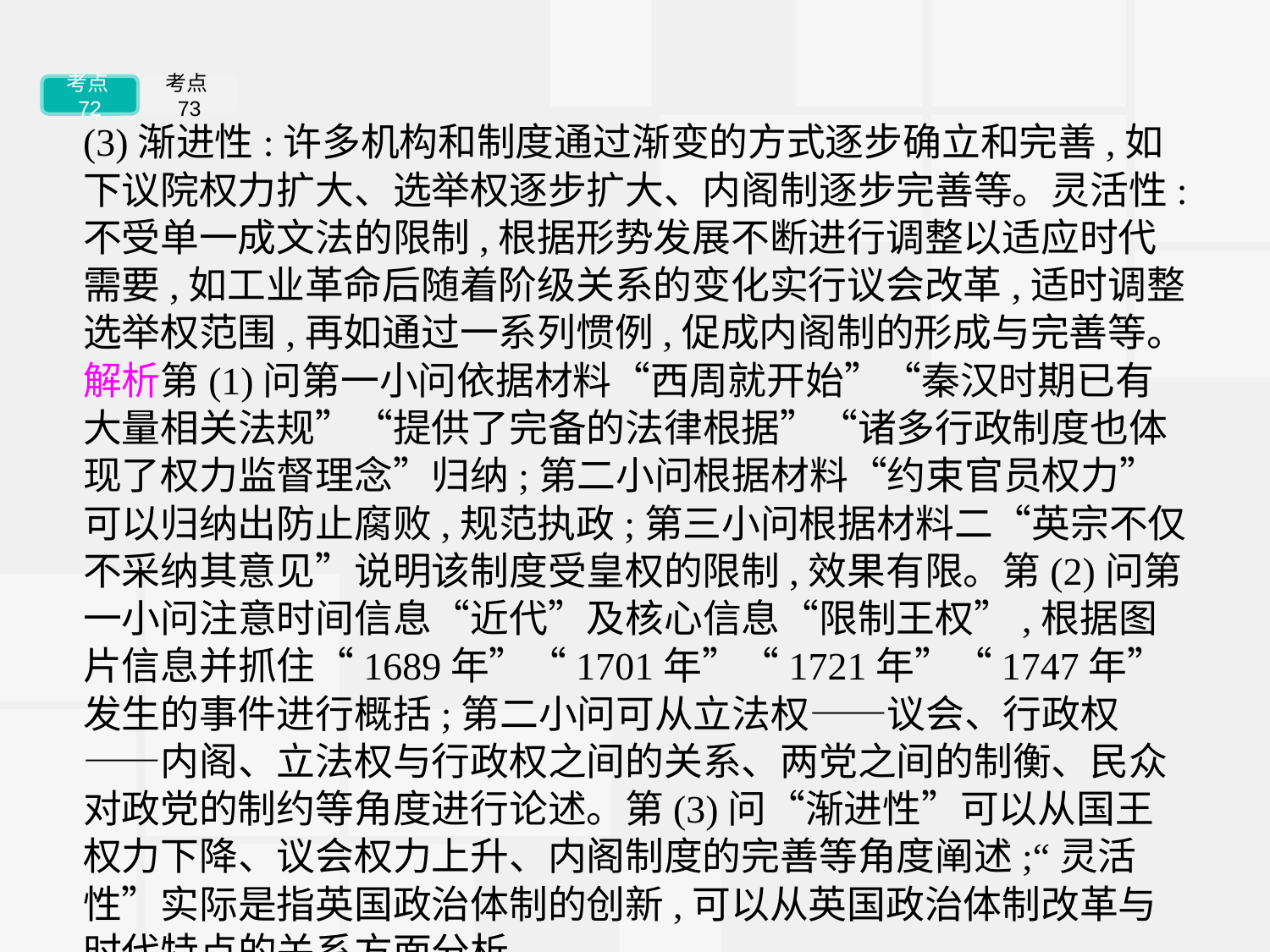

考点72
考点73
(3)渐进性:许多机构和制度通过渐变的方式逐步确立和完善,如下议院权力扩大、选举权逐步扩大、内阁制逐步完善等。灵活性:不受单一成文法的限制,根据形势发展不断进行调整以适应时代需要,如工业革命后随着阶级关系的变化实行议会改革,适时调整选举权范围,再如通过一系列惯例,促成内阁制的形成与完善等。
解析第(1)问第一小问依据材料“西周就开始”“秦汉时期已有大量相关法规”“提供了完备的法律根据”“诸多行政制度也体现了权力监督理念”归纳;第二小问根据材料“约束官员权力”可以归纳出防止腐败,规范执政;第三小问根据材料二“英宗不仅不采纳其意见”说明该制度受皇权的限制,效果有限。第(2)问第一小问注意时间信息“近代”及核心信息“限制王权”,根据图片信息并抓住“1689年”“1701年”“1721年”“1747年”发生的事件进行概括;第二小问可从立法权——议会、行政权——内阁、立法权与行政权之间的关系、两党之间的制衡、民众对政党的制约等角度进行论述。第(3)问“渐进性”可以从国王权力下降、议会权力上升、内阁制度的完善等角度阐述;“灵活性”实际是指英国政治体制的创新,可以从英国政治体制改革与时代特点的关系方面分析。